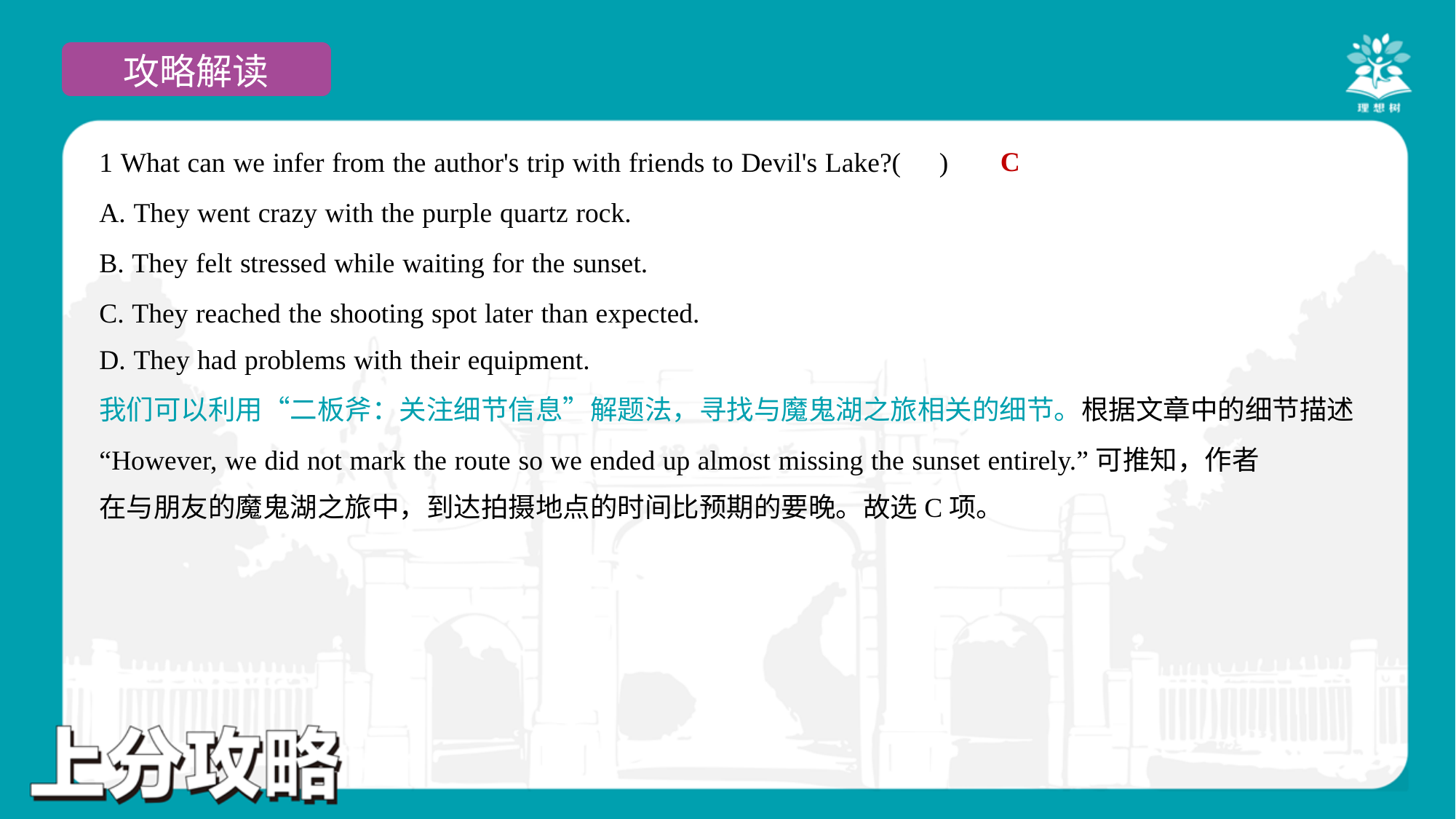

C
1 What can we infer from the author's trip with friends to Devil's Lake?(     )
A. They went crazy with the purple quartz rock.
B. They felt stressed while waiting for the sunset.
C. They reached the shooting spot later than expected.
D. They had problems with their equipment.
我们可以利用“二板斧：关注细节信息”解题法，寻找与魔鬼湖之旅相关的细节。根据文章中的细节描述
“However, we did not mark the route so we ended up almost missing the sunset entirely.”可推知，作者
在与朋友的魔鬼湖之旅中，到达拍摄地点的时间比预期的要晚。故选C项。